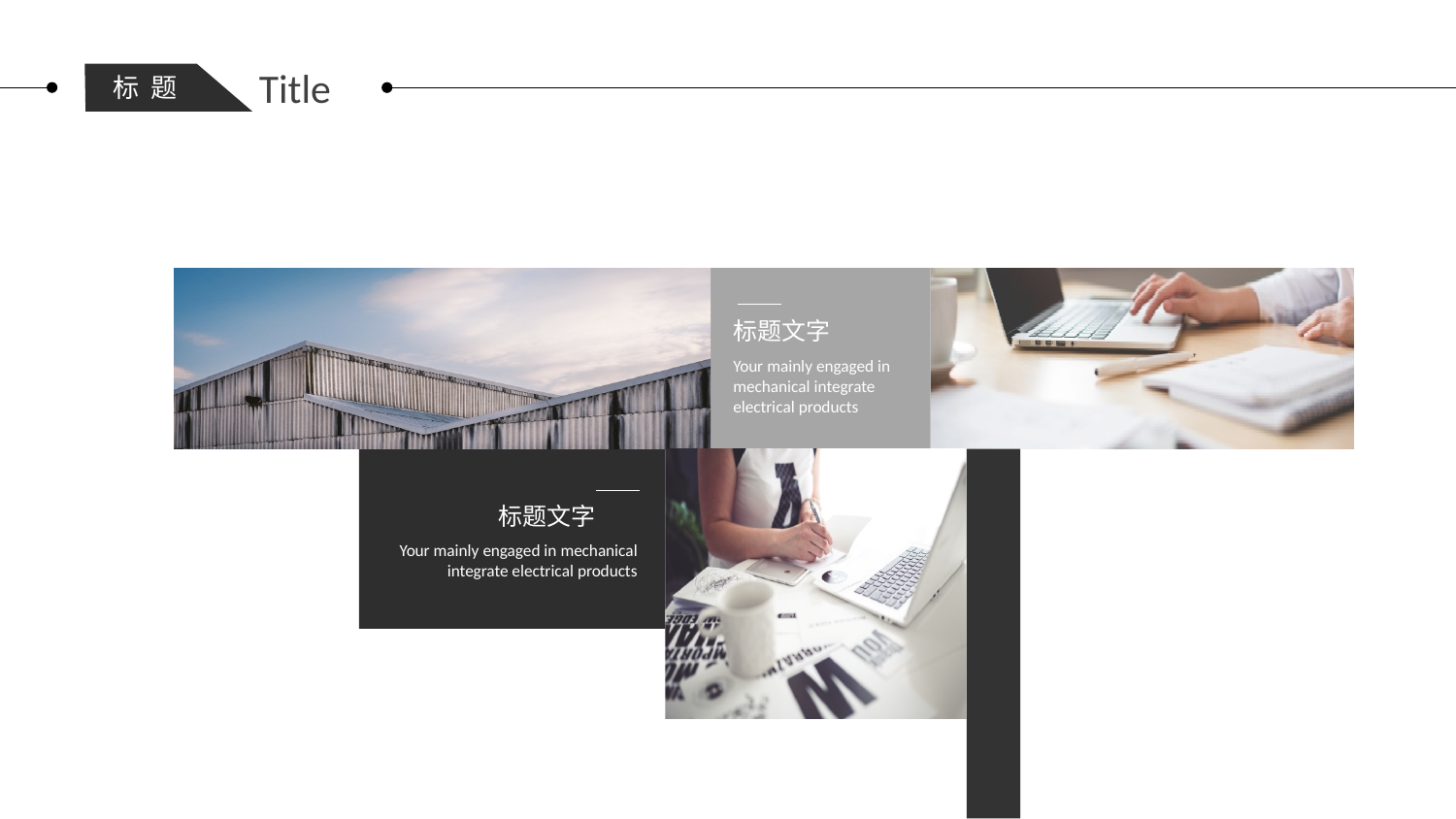

Title

标  题

标题文字
Your mainly engaged in mechanical integrate
electrical products

标题文字
Your mainly engaged in mechanical integrate electrical products